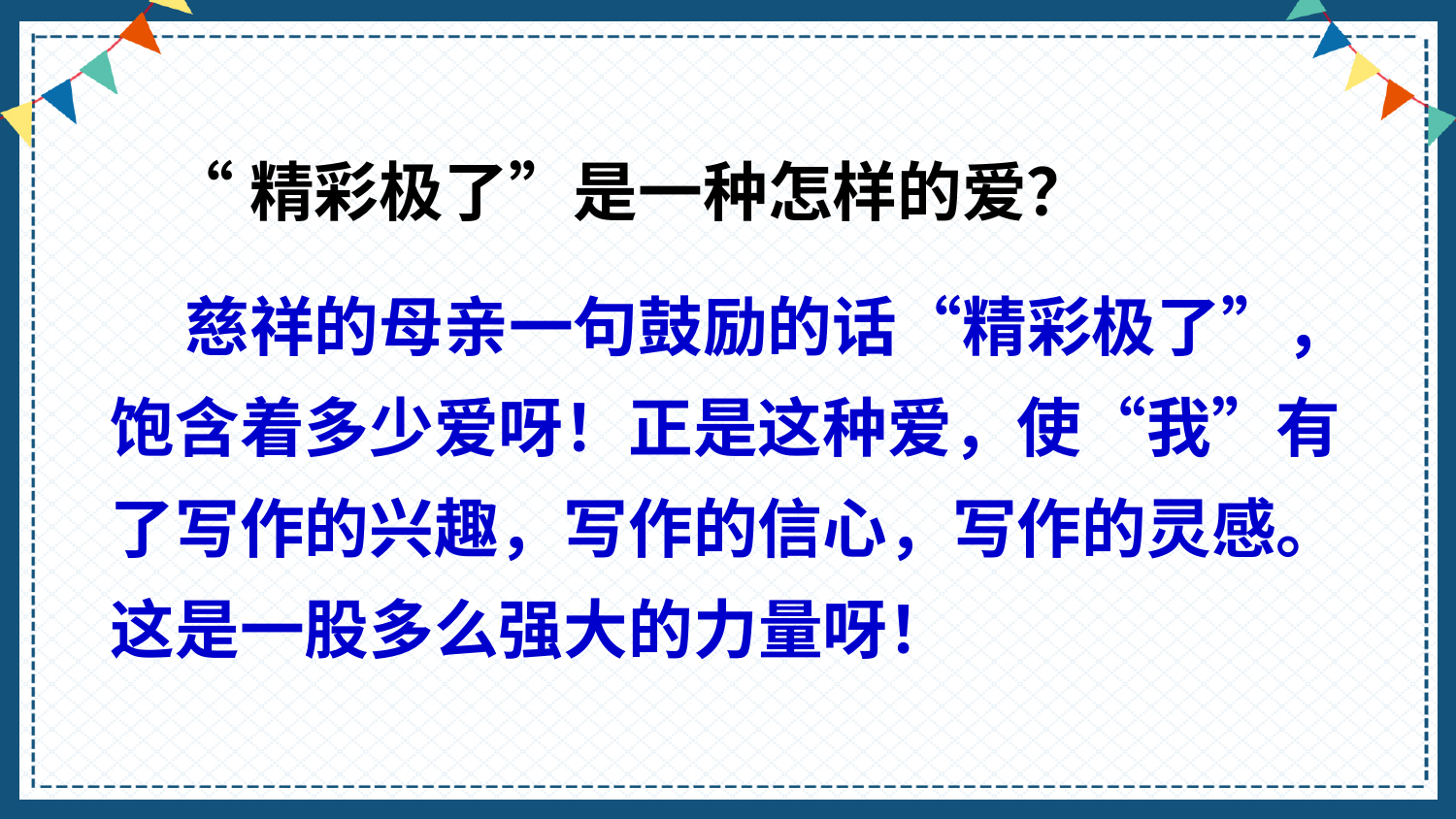

“精彩极了”是一种怎样的爱？
    慈祥的母亲一句鼓励的话“精彩极了”，饱含着多少爱呀！正是这种爱，使“我”有了写作的兴趣，写作的信心，写作的灵感。这是一股多么强大的力量呀！